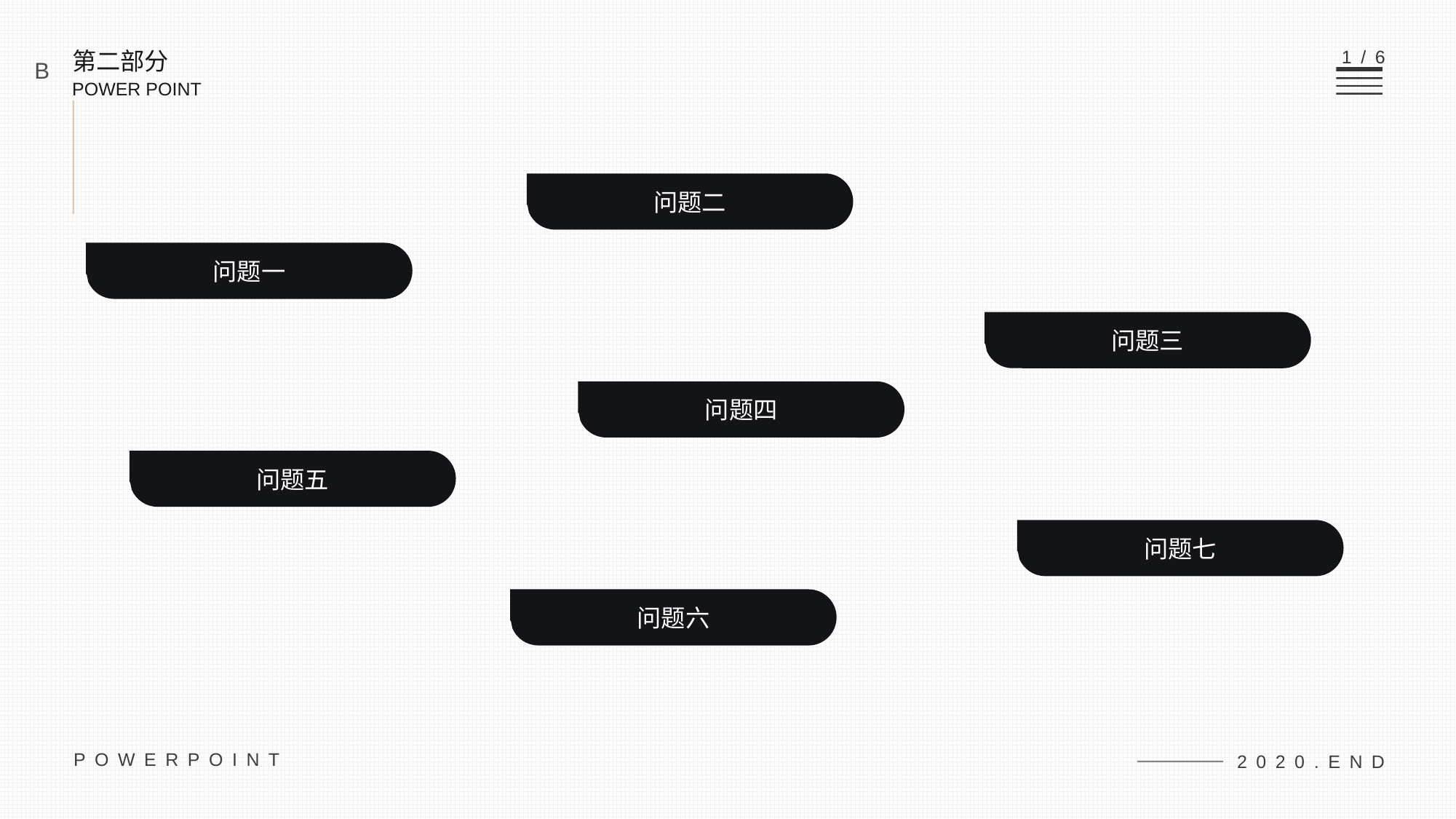

1/6

第二部分
POWER POINT
B

问题二
问题一
问题三
问题四
问题五
问题七
问题六
POWERPOINT
2020.END